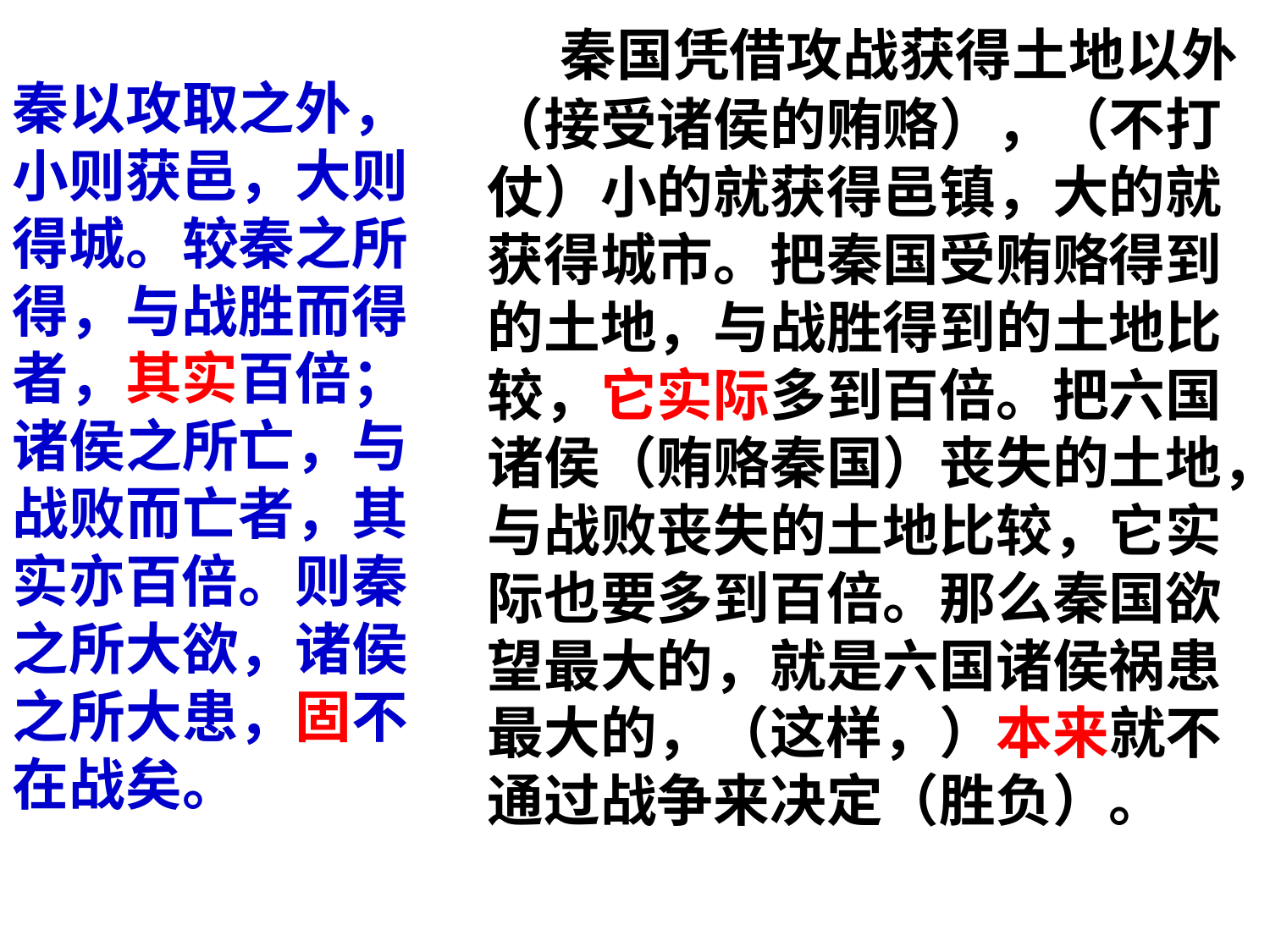

秦国凭借攻战获得土地以外（接受诸侯的贿赂），（不打仗）小的就获得邑镇，大的就获得城市。把秦国受贿赂得到的土地，与战胜得到的土地比较，它实际多到百倍。把六国诸侯（贿赂秦国）丧失的土地，与战败丧失的土地比较，它实际也要多到百倍。那么秦国欲望最大的，就是六国诸侯祸患最大的，（这样，）本来就不通过战争来决定（胜负）。
秦以攻取之外，小则获邑，大则得城。较秦之所得，与战胜而得者，其实百倍；诸侯之所亡，与战败而亡者，其实亦百倍。则秦之所大欲，诸侯之所大患，固不在战矣。